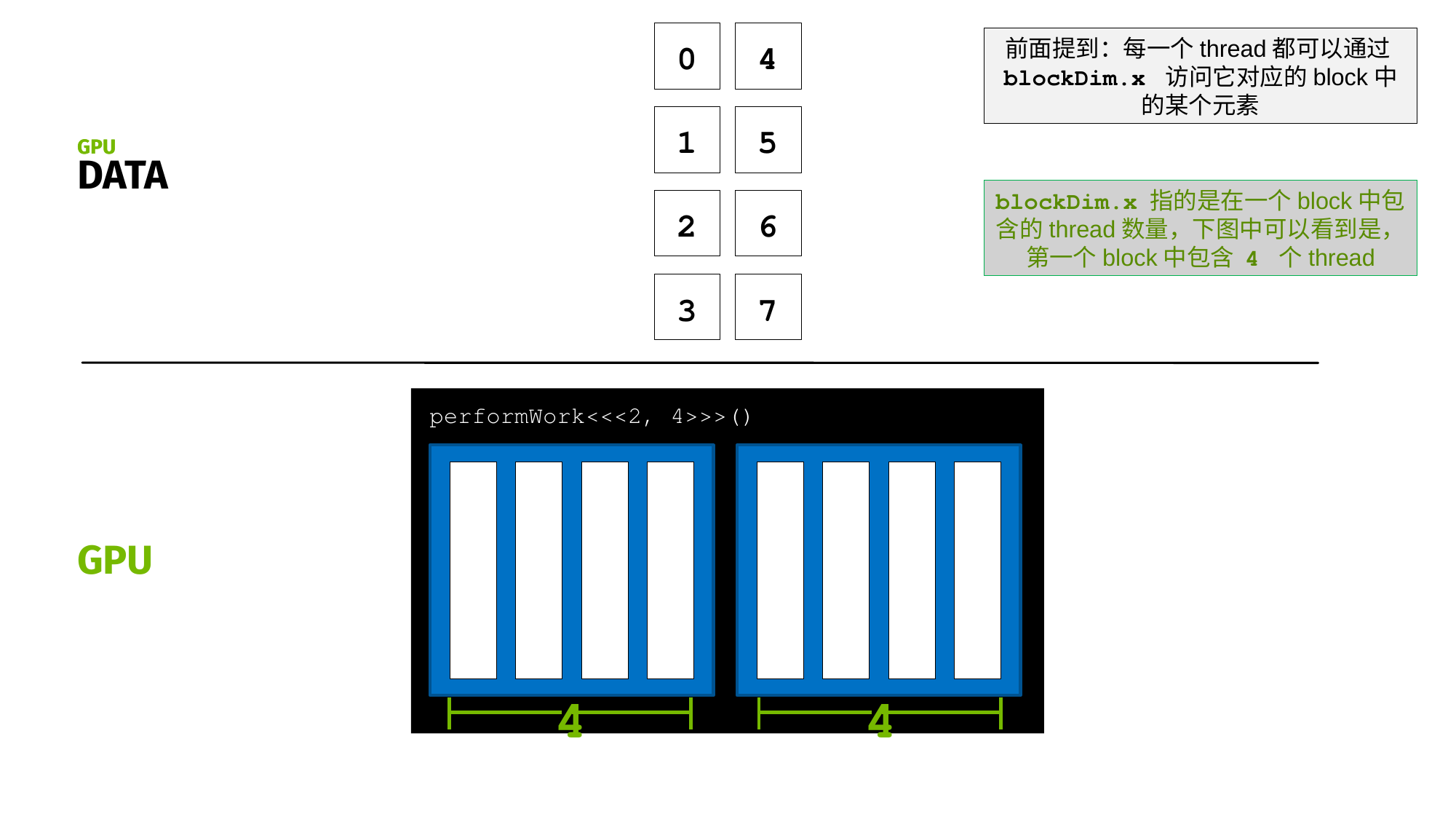

前面提到：每一个thread都可以通过blockDim.x 访问它对应的block中的某个元素
4
5
6
7
0
1
2
3
GPU
GPU
DATA
blockDim.x 指的是在一个block中包含的thread数量，下图中可以看到是，第一个block中包含 4 个thread

performWork<<<2, 4>>>()

GPU
4
4